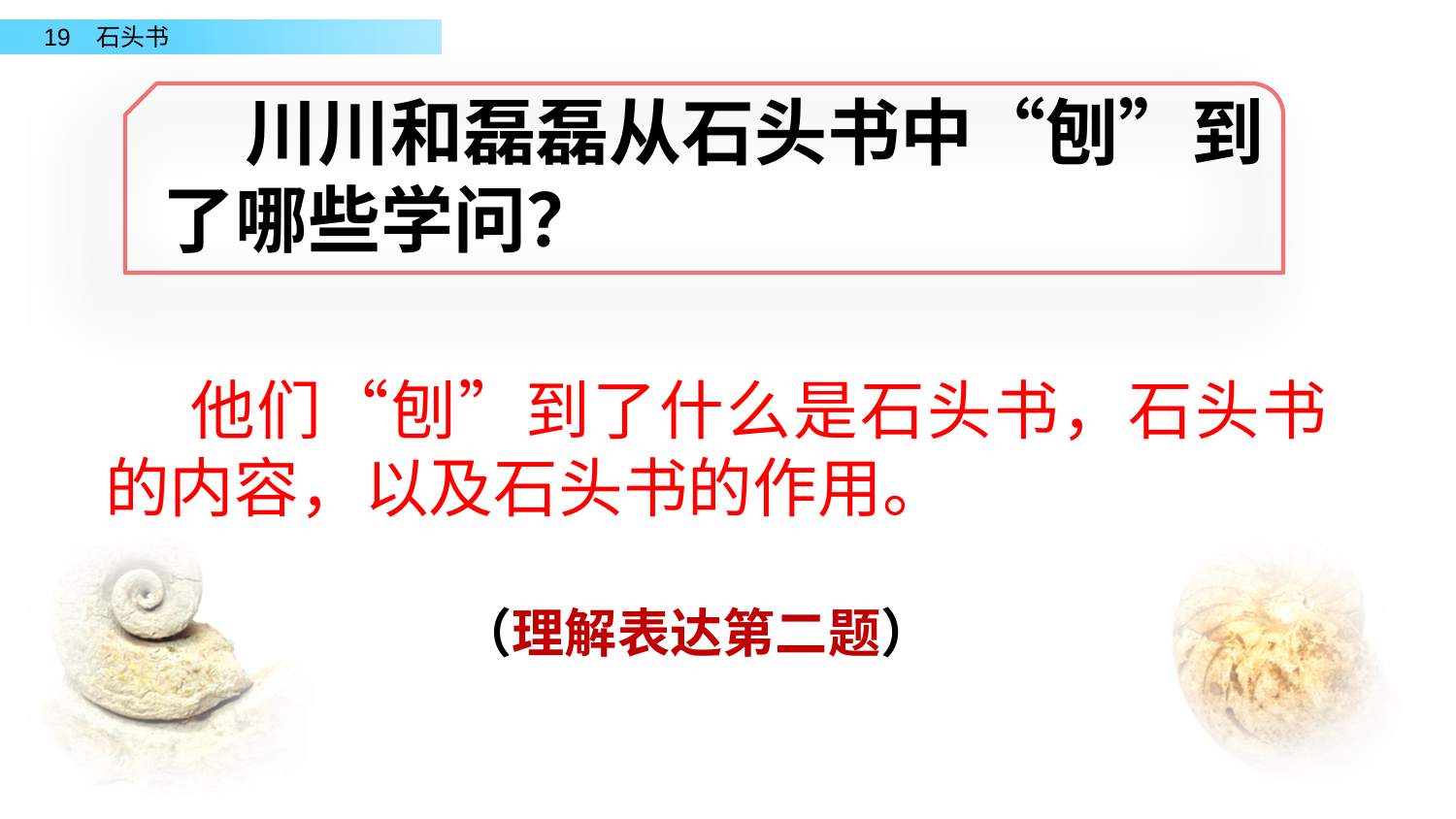

川川和磊磊从石头书中“刨”到了哪些学问？

    他们“刨”到了什么是石头书，石头书的内容，以及石头书的作用。
（理解表达第二题）